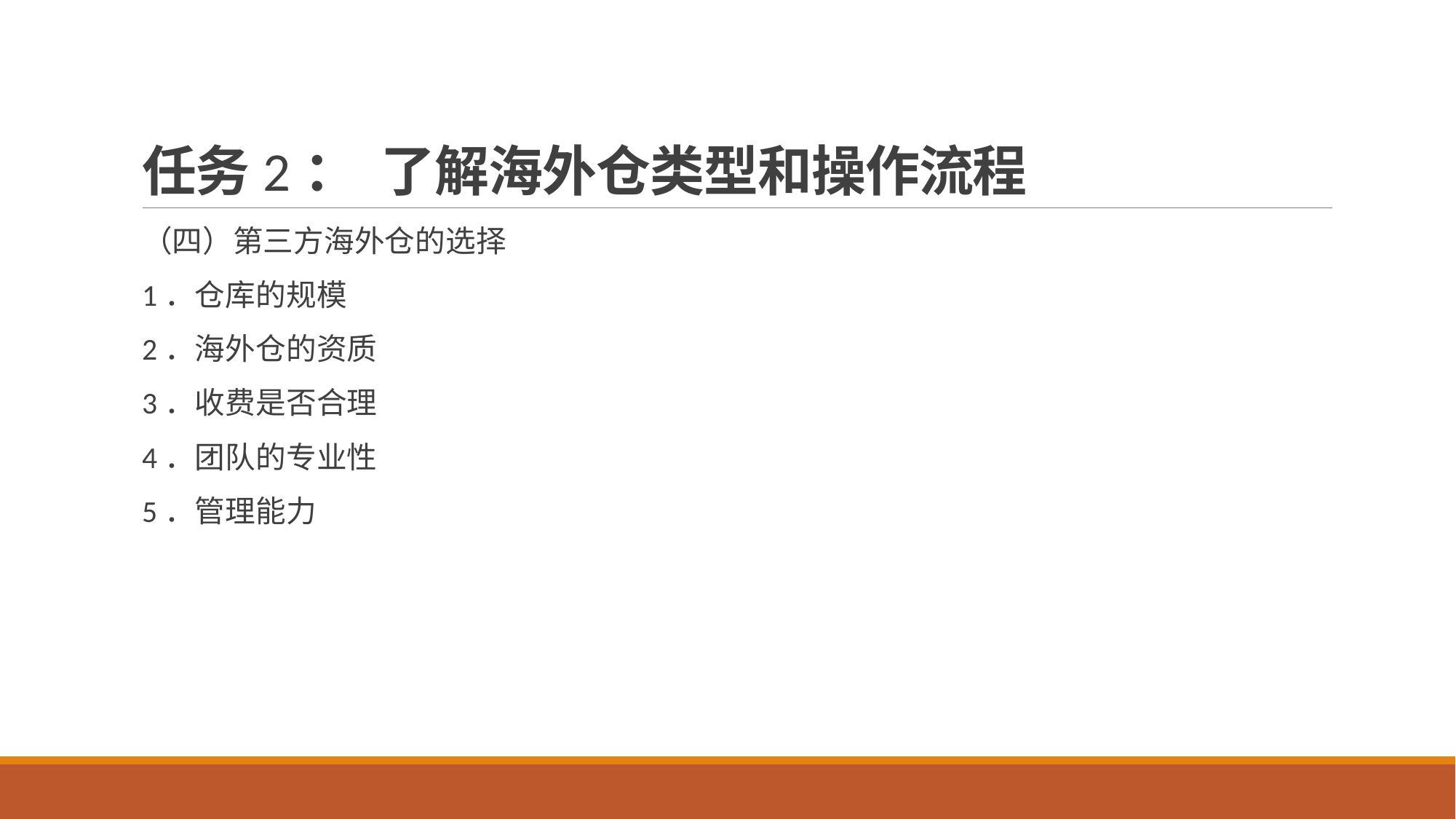

# 任务2：  了解海外仓类型和操作流程
（四）第三方海外仓的选择
1．仓库的规模
2．海外仓的资质
3．收费是否合理
4．团队的专业性
5．管理能力